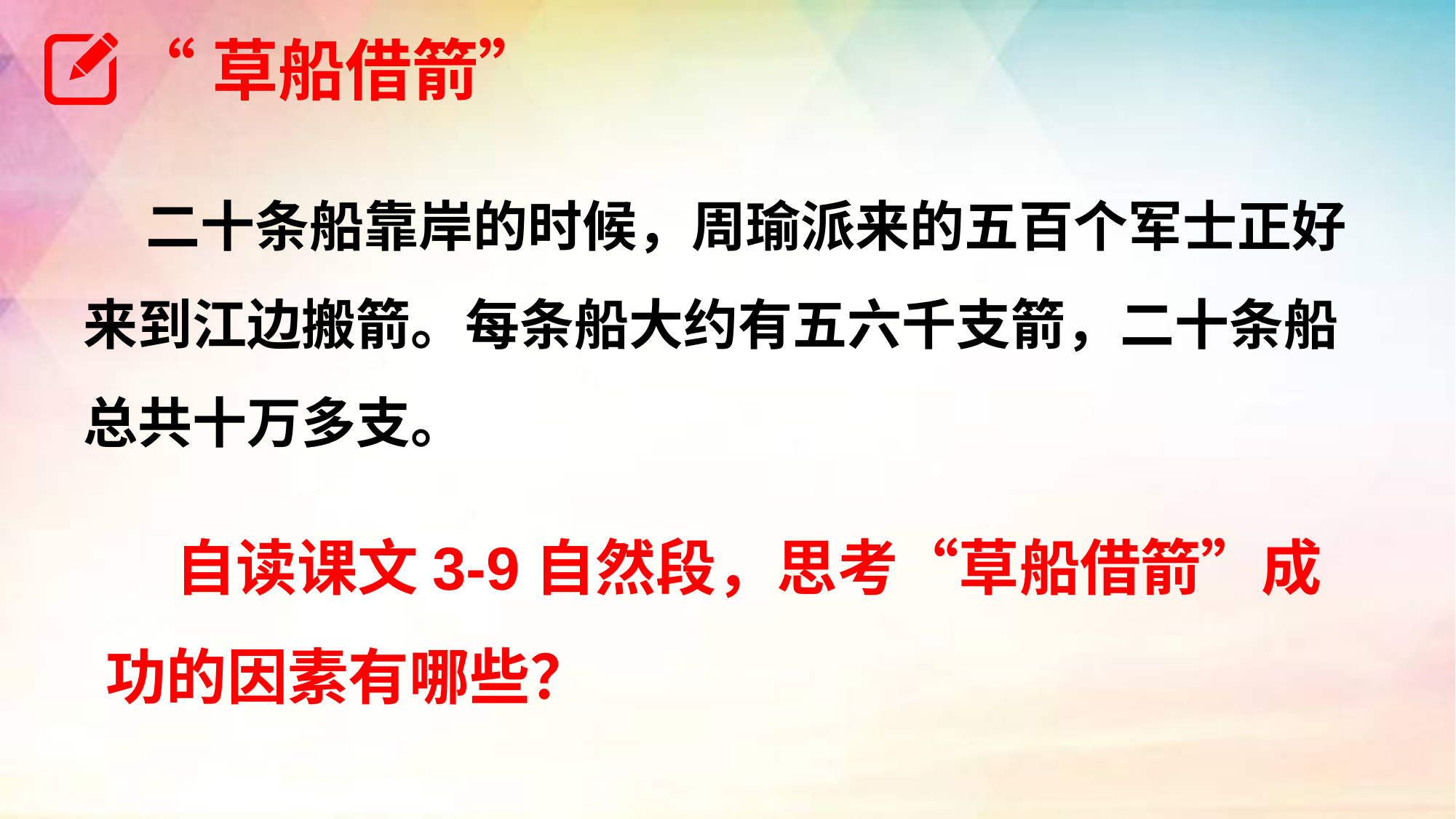

“草船借箭”

    二十条船靠岸的时候，周瑜派来的五百个军士正好来到江边搬箭。每条船大约有五六千支箭，二十条船总共十万多支。
    自读课文3-9自然段，思考“草船借箭”成功的因素有哪些？